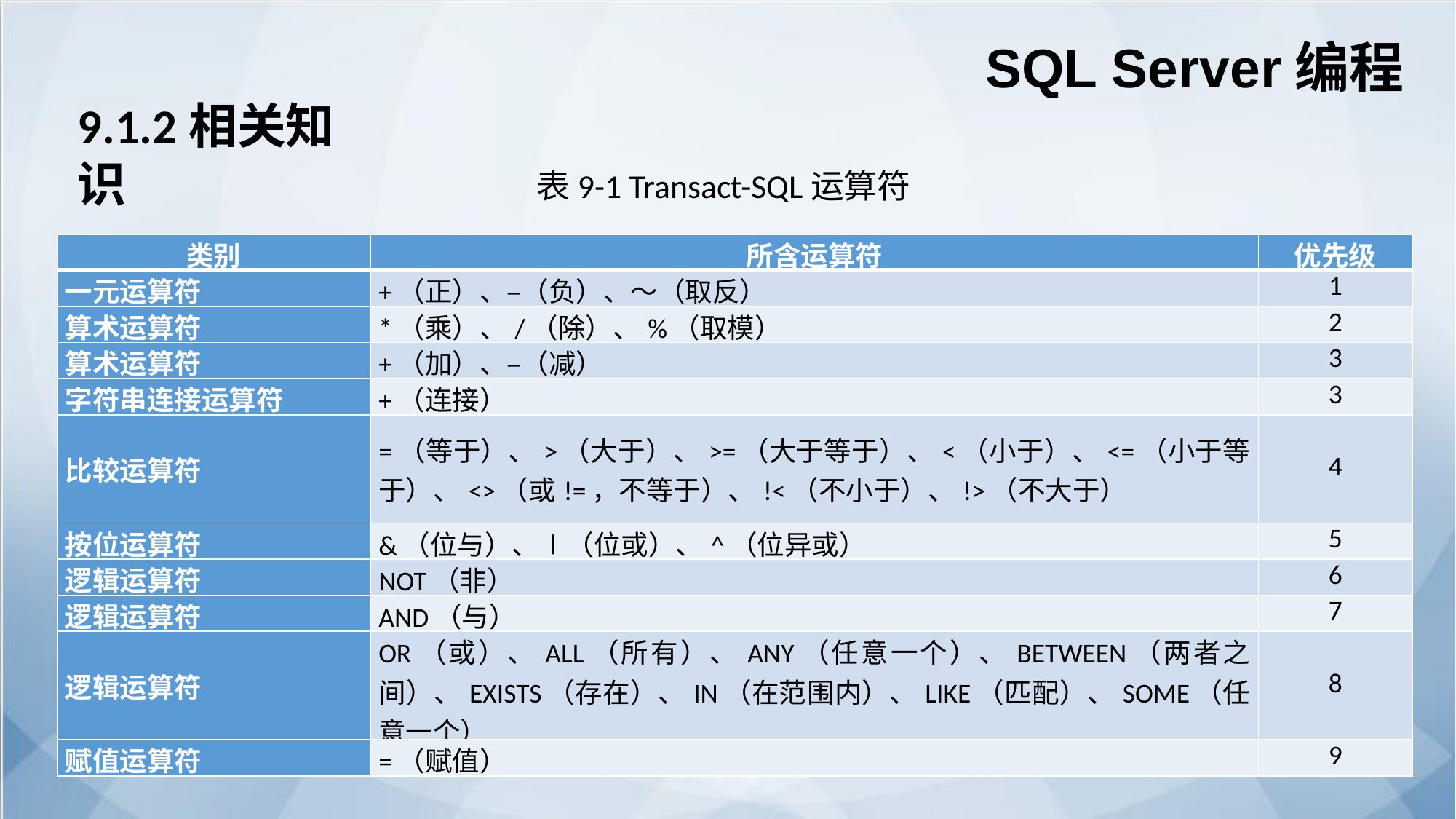

SQL Server编程
9.1.2相关知识
表9-1 Transact-SQL运算符
| 类别 | 所含运算符 | 优先级 |
| --- | --- | --- |
| 一元运算符 | +（正）、–（负）、～（取反） | 1 |
| 算术运算符 | \*（乘）、/（除）、%（取模） | 2 |
| 算术运算符 | +（加）、–（减） | 3 |
| 字符串连接运算符 | +（连接） | 3 |
| 比较运算符 | =（等于）、>（大于）、>=（大于等于）、<（小于）、<=（小于等于）、<>（或!=，不等于）、!<（不小于）、!>（不大于） | 4 |
| 按位运算符 | &（位与）、∣（位或）、^（位异或） | 5 |
| 逻辑运算符 | NOT（非） | 6 |
| 逻辑运算符 | AND（与） | 7 |
| 逻辑运算符 | OR（或）、ALL（所有）、ANY（任意一个）、BETWEEN（两者之间）、EXISTS（存在）、IN（在范围内）、LIKE（匹配）、SOME（任意一个） | 8 |
| 赋值运算符 | =（赋值） | 9 |